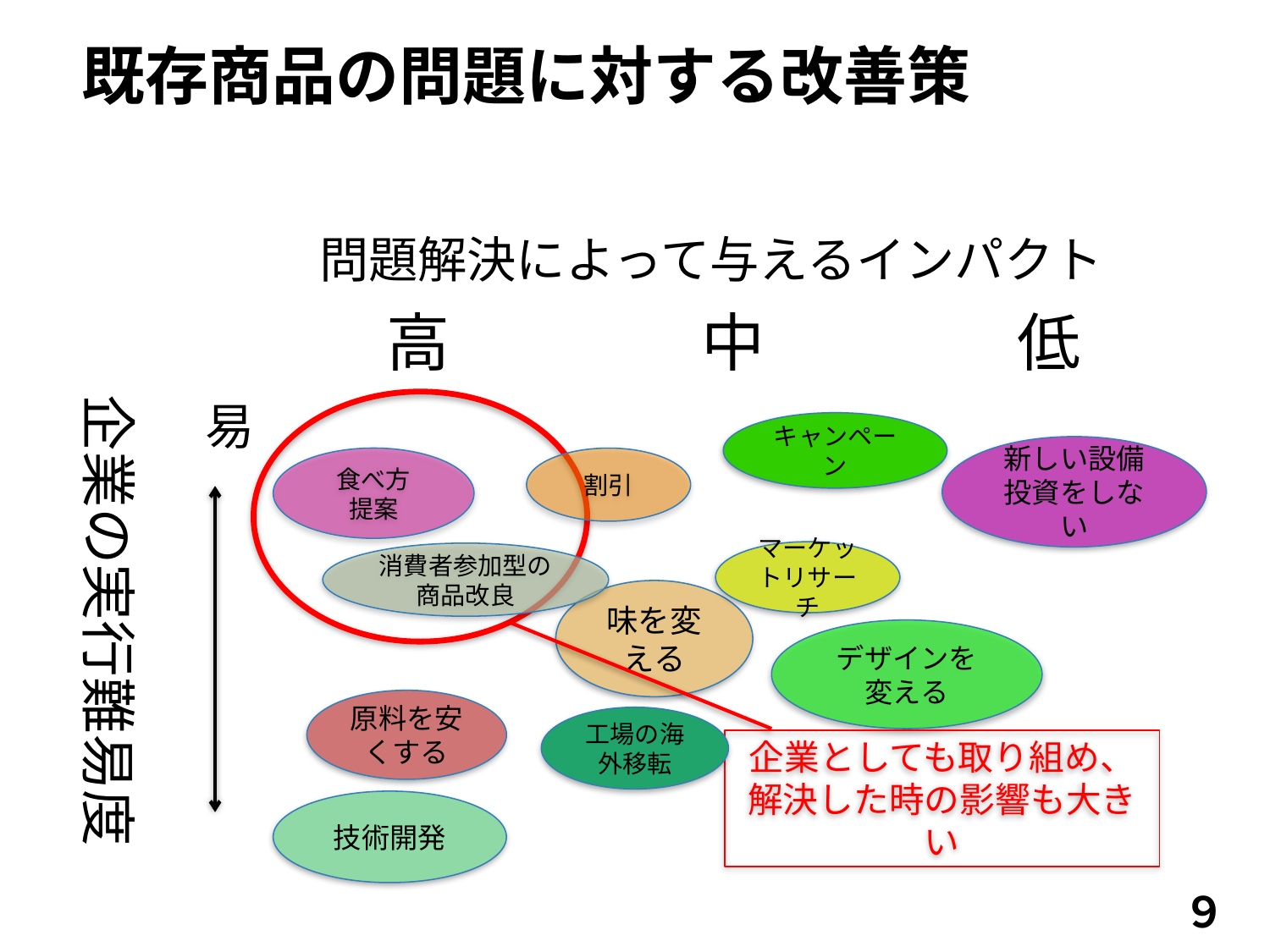

# 既存商品の問題に対する改善策
問題解決によって与えるインパクト
|  | 高 | 中 | 低 |
| --- | --- | --- | --- |
| 易　　　　　　　　　　　難 |  |  |  |
|  |  |  |  |
企業の実行難易度

キャンペーン
新しい設備投資をしない
食べ方
提案
割引
マーケットリサーチ
消費者参加型の商品改良
味を変える
デザインを変える
原料を安くする
工場の海外移転
企業としても取り組め、解決した時の影響も大きい
技術開発
９